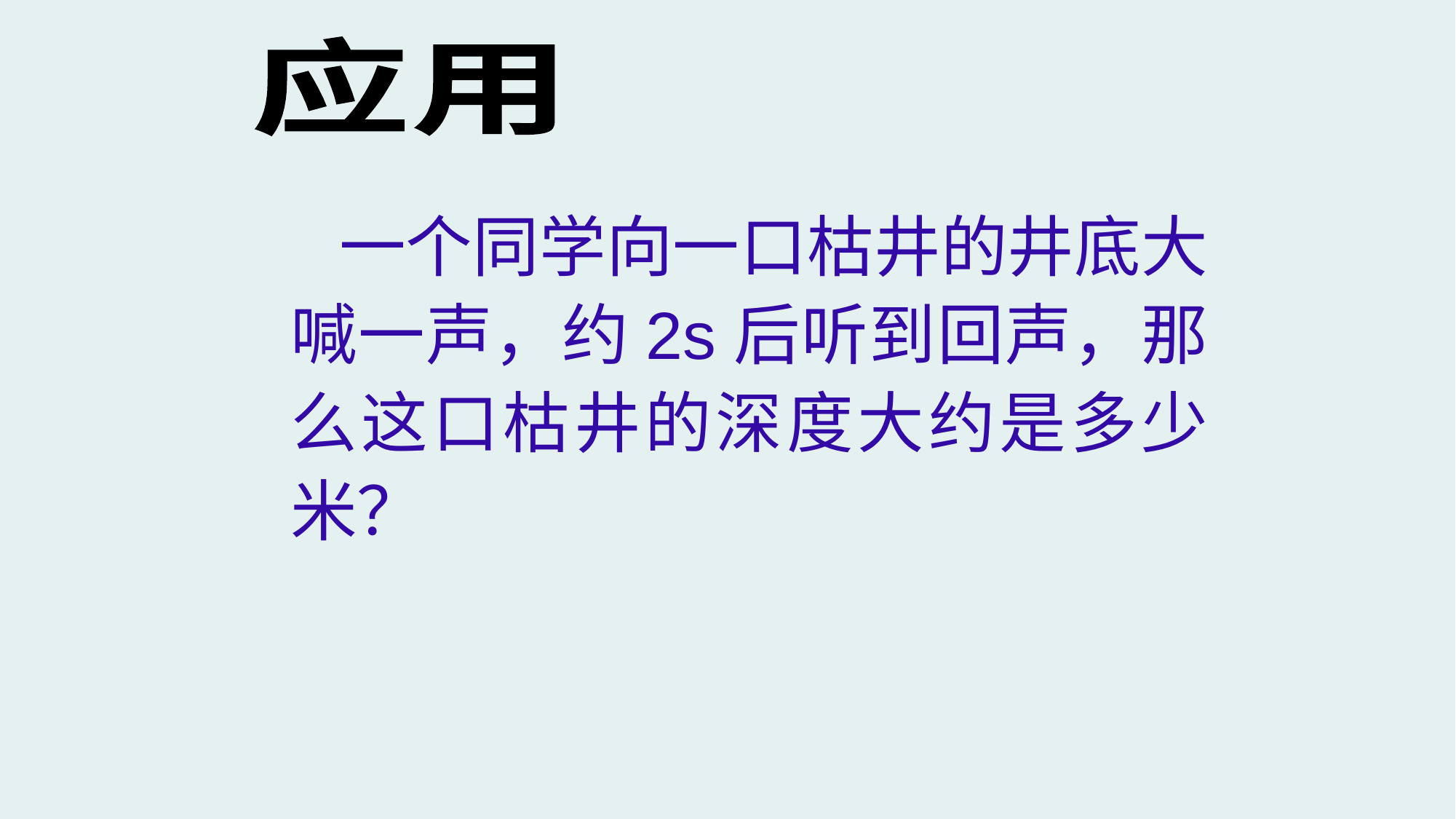

应用
# 一个同学向一口枯井的井底大喊一声，约2s后听到回声，那么这口枯井的深度大约是多少米？